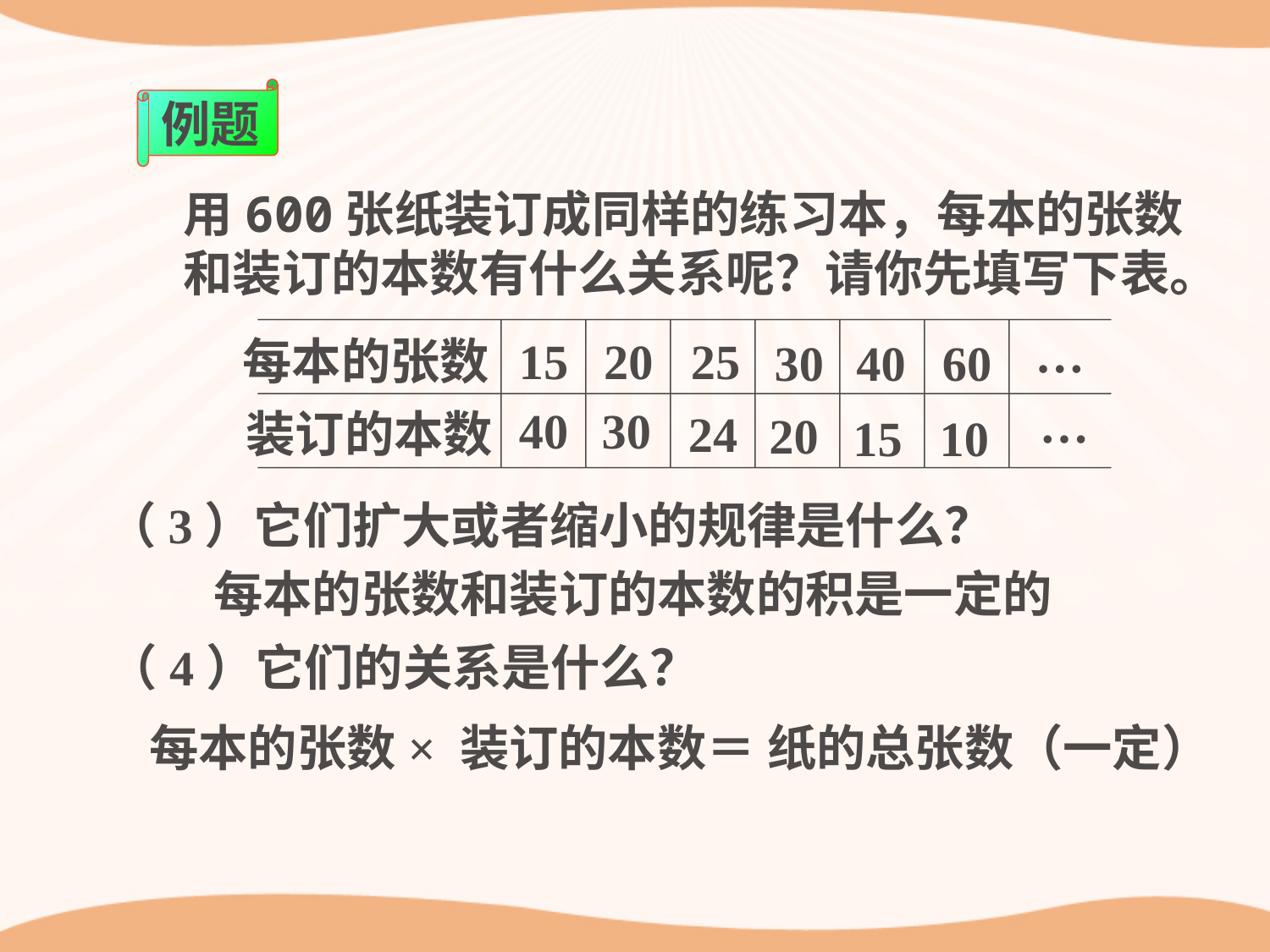

例题

用600张纸装订成同样的练习本，每本的张数
和装订的本数有什么关系呢？请你先填写下表。
…

15
20
25
每本的张数
30
40
60
…

40
装订的本数

30
24
20
15
10
（3）它们扩大或者缩小的规律是什么？
每本的张数和装订的本数的积是一定的
（4）它们的关系是什么？
每本的张数× 装订的本数＝ 纸的总张数（一定）